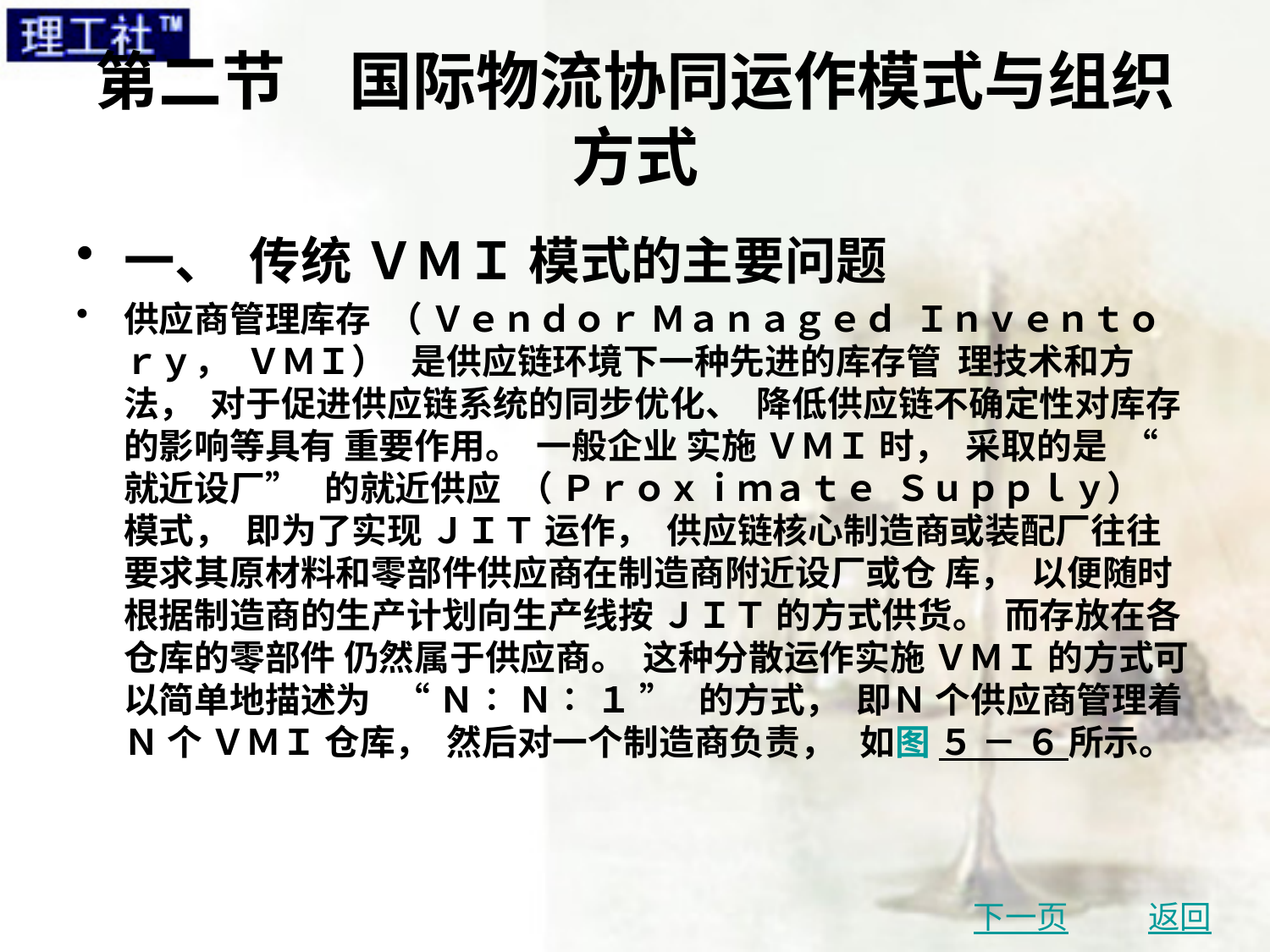

# 第二节　国际物流协同运作模式与组织方式
一、  传统 ＶＭＩ 模式的主要问题
供应商管理库存  （ Ｖｅｎｄｏｒ Ｍａｎａｇｅｄ  Ｉｎｖｅｎｔｏｒｙ，  ＶＭＩ）   是供应链环境下一种先进的库存管  理技术和方法，  对于促进供应链系统的同步优化、  降低供应链不确定性对库存的影响等具有 重要作用。  一般企业 实施 ＶＭＩ 时，  采取的是  “ 就近设厂”   的就近供应  （ Ｐｒｏｘｉｍａｔｅ  Ｓｕｐｐｌｙ）   模式，  即为了实现 ＪＩＴ 运作，  供应链核心制造商或装配厂往往要求其原材料和零部件供应商在制造商附近设厂或仓 库，  以便随时根据制造商的生产计划向生产线按 ＪＩＴ 的方式供货。  而存放在各仓库的零部件 仍然属于供应商。  这种分散运作实施 ＶＭＩ 的方式可以简单地描述为   “ Ｎ∶ Ｎ∶ １ ”   的方式，  即Ｎ 个供应商管理着 Ｎ 个 ＶＭＩ 仓库，  然后对一个制造商负责，   如图 ５ － ６ 所示。

下一页
返回